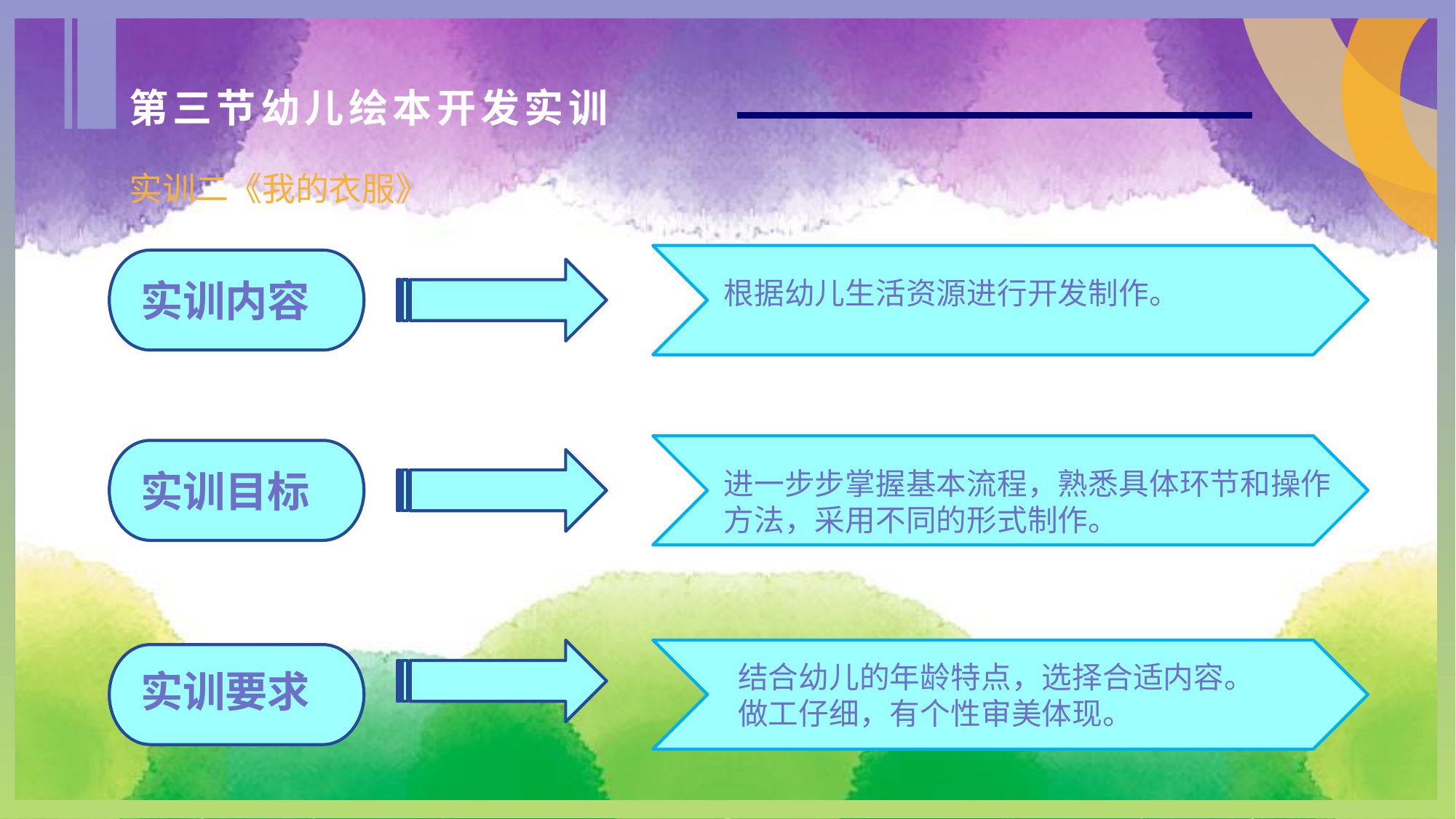

第三节幼儿绘本开发实训
实训二《我的衣服》

根据幼儿生活资源进行开发制作。

实训内容

进一步步掌握基本流程，熟悉具体环节和操作方法，采用不同的形式制作。

实训目标

结合幼儿的年龄特点，选择合适内容。
做工仔细，有个性审美体现。

实训要求